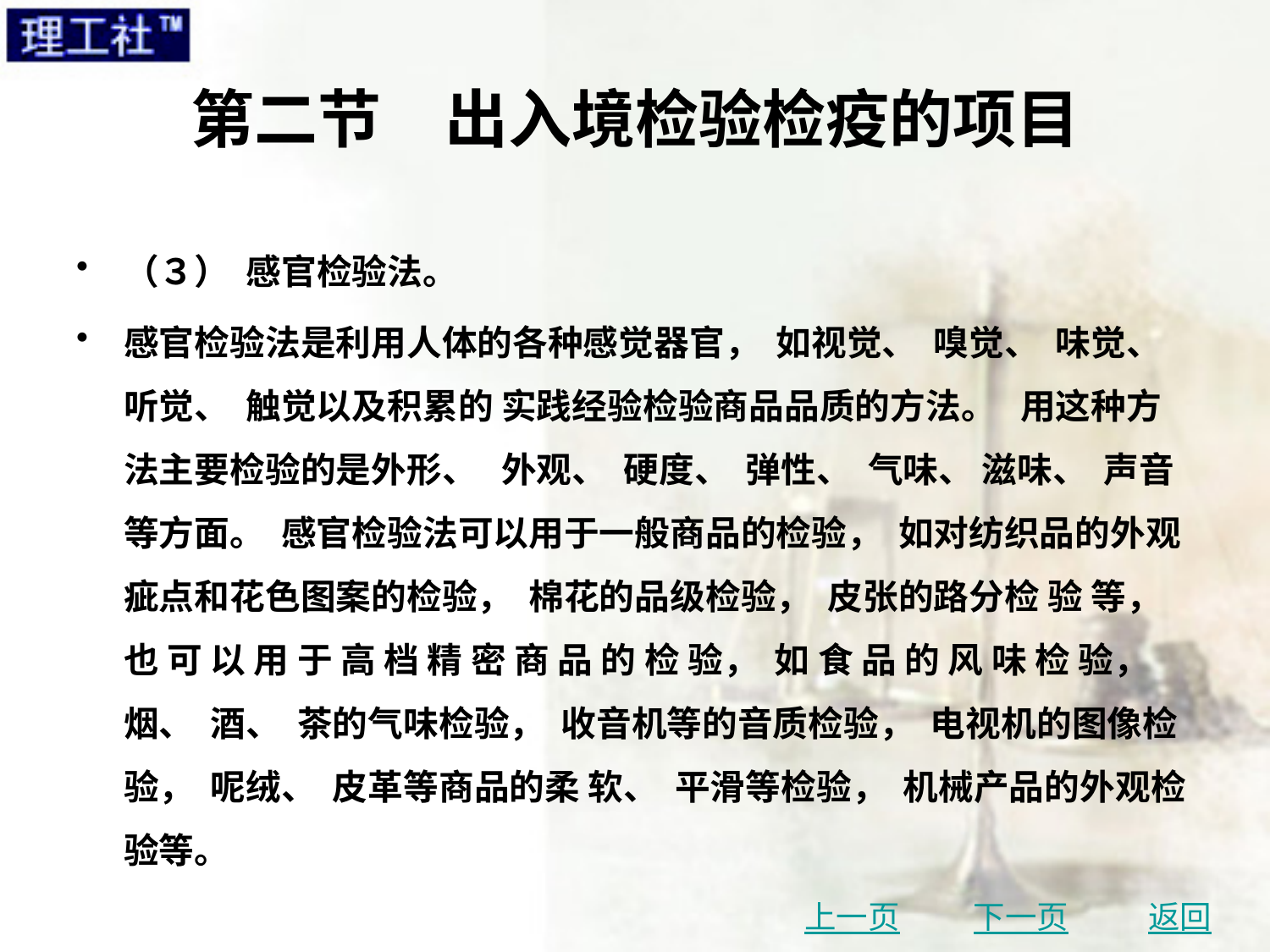

# 第二节　出入境检验检疫的项目
（３）  感官检验法。
感官检验法是利用人体的各种感觉器官，  如视觉、  嗅觉、  味觉、  听觉、  触觉以及积累的 实践经验检验商品品质的方法。   用这种方法主要检验的是外形、   外观、  硬度、  弹性、  气味、 滋味、  声音等方面。  感官检验法可以用于一般商品的检验，  如对纺织品的外观疵点和花色图案的检验，  棉花的品级检验，  皮张的路分检 验 等，  也 可 以 用 于 高 档 精 密 商 品 的 检 验，  如 食 品 的 风 味 检 验， 烟、  酒、  茶的气味检验，  收音机等的音质检验，  电视机的图像检验，  呢绒、  皮革等商品的柔 软、  平滑等检验，  机械产品的外观检验等。
上一页
下一页
返回